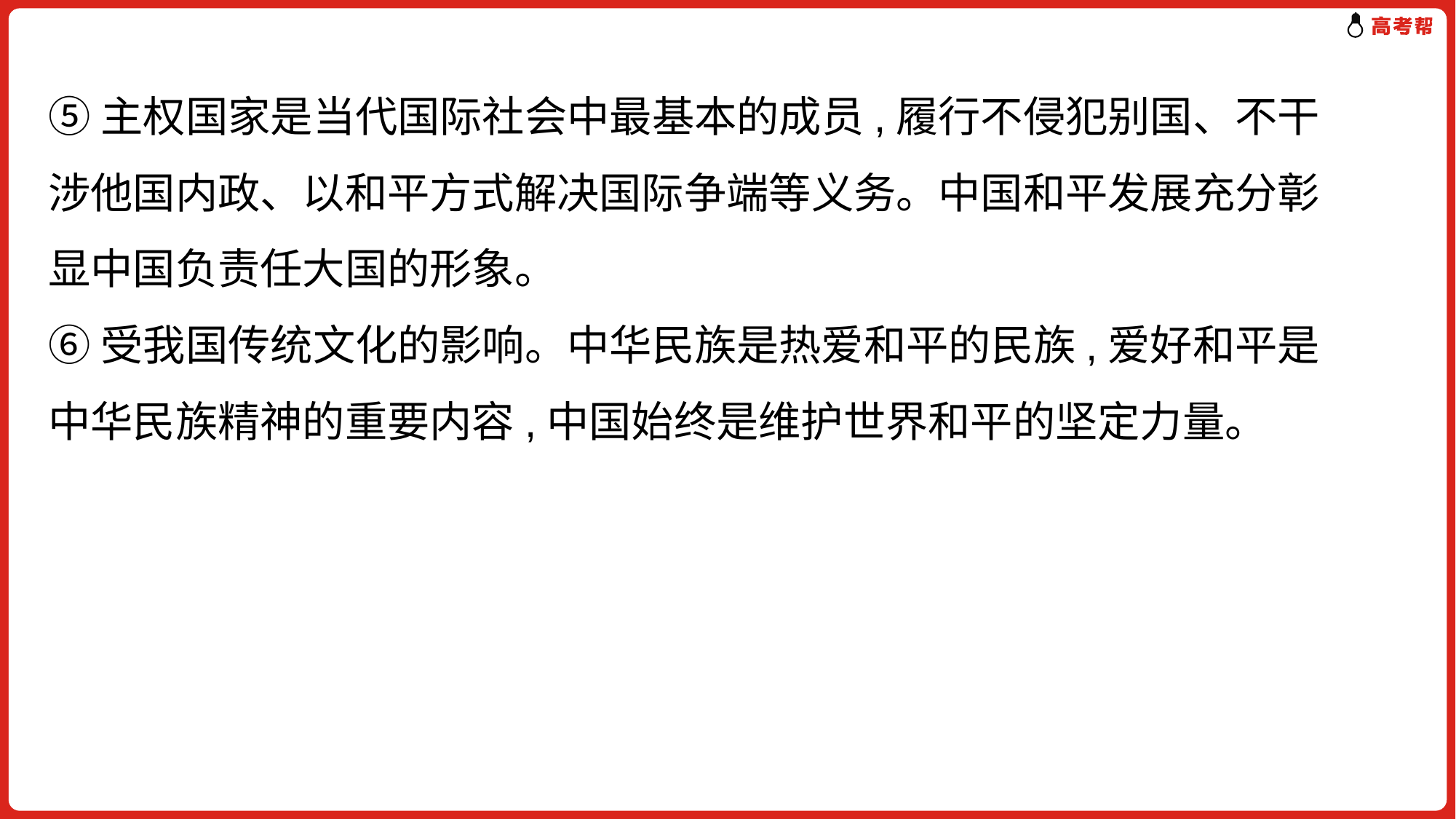

⑤主权国家是当代国际社会中最基本的成员,履行不侵犯别国、不干涉他国内政、以和平方式解决国际争端等义务。中国和平发展充分彰显中国负责任大国的形象。
⑥受我国传统文化的影响。中华民族是热爱和平的民族,爱好和平是中华民族精神的重要内容,中国始终是维护世界和平的坚定力量。